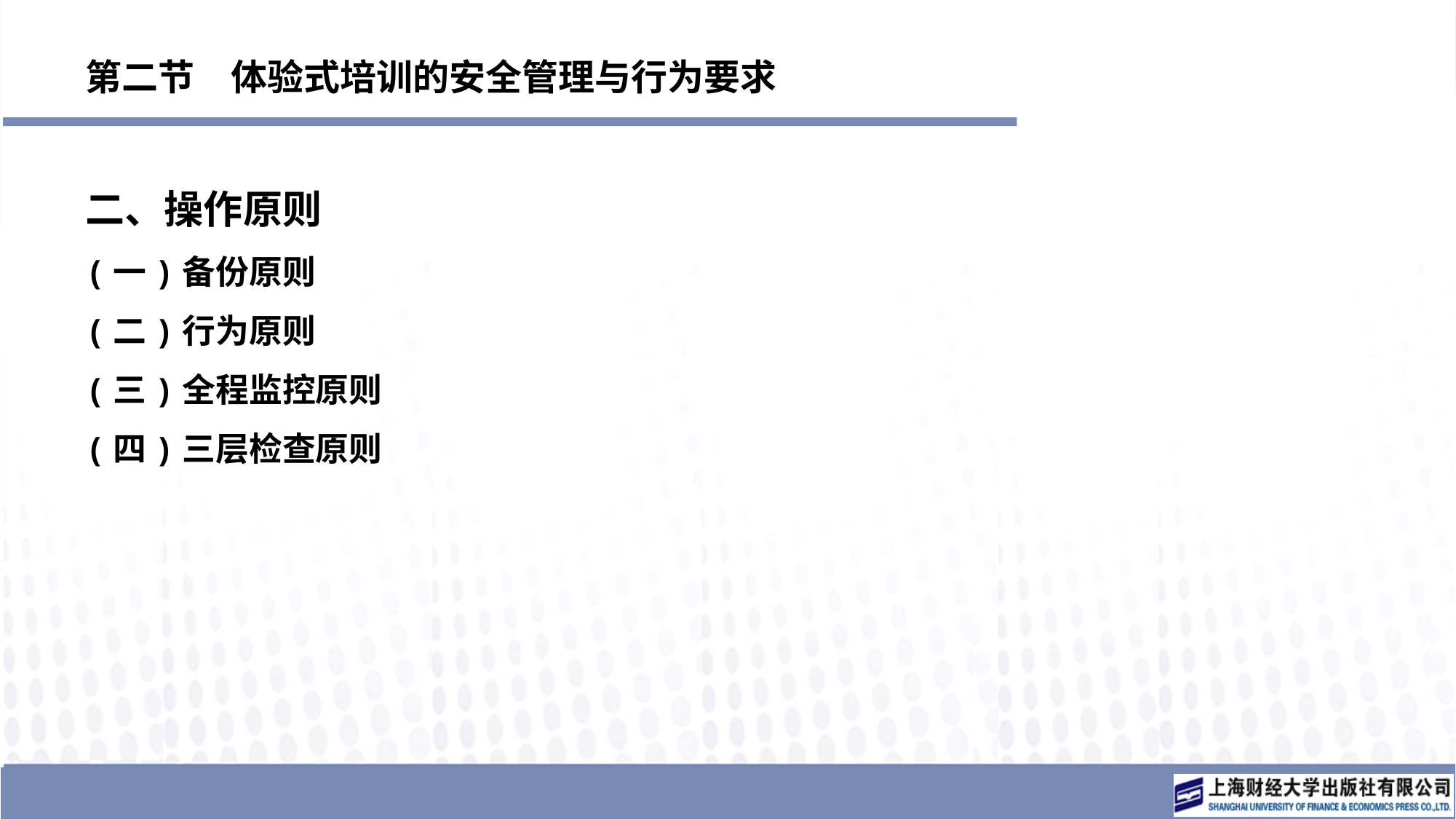

# 第二节　体验式培训的安全管理与行为要求
二、操作原则
(一)备份原则
(二)行为原则
(三)全程监控原则
(四)三层检查原则